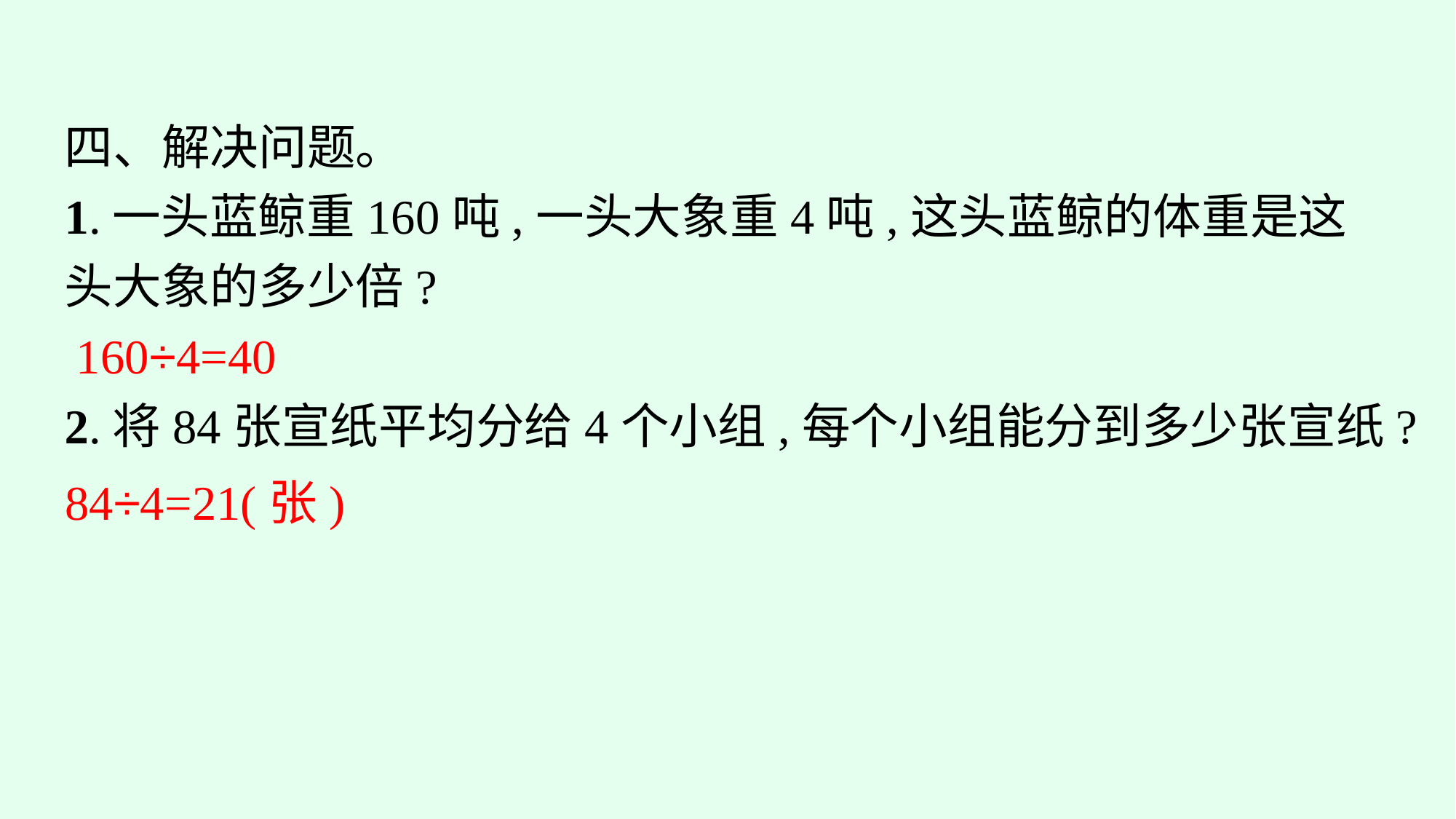

四、解决问题。
1.一头蓝鲸重160吨,一头大象重4吨,这头蓝鲸的体重是这头大象的多少倍?

2.将84张宣纸平均分给4个小组,每个小组能分到多少张宣纸?
160÷4=40
84÷4=21(张)